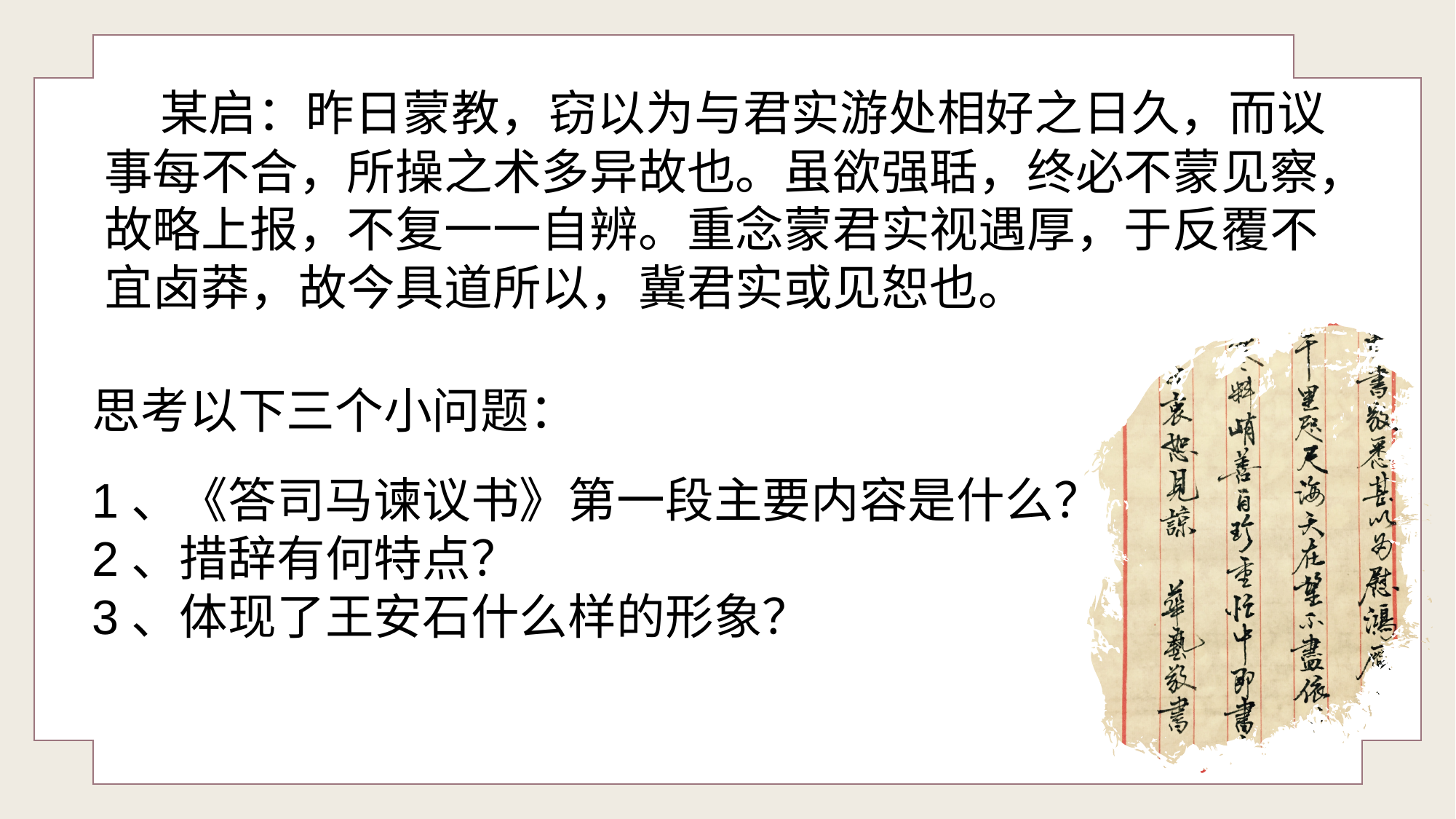

某启：昨日蒙教，窃以为与君实游处相好之日久，而议事每不合，所操之术多异故也。虽欲强聒，终必不蒙见察，故略上报，不复一一自辨。重念蒙君实视遇厚，于反覆不宜卤莽，故今具道所以，冀君实或见恕也。

思考以下三个小问题：
1、《答司马谏议书》第一段主要内容是什么？
2、措辞有何特点？
3、体现了王安石什么样的形象？